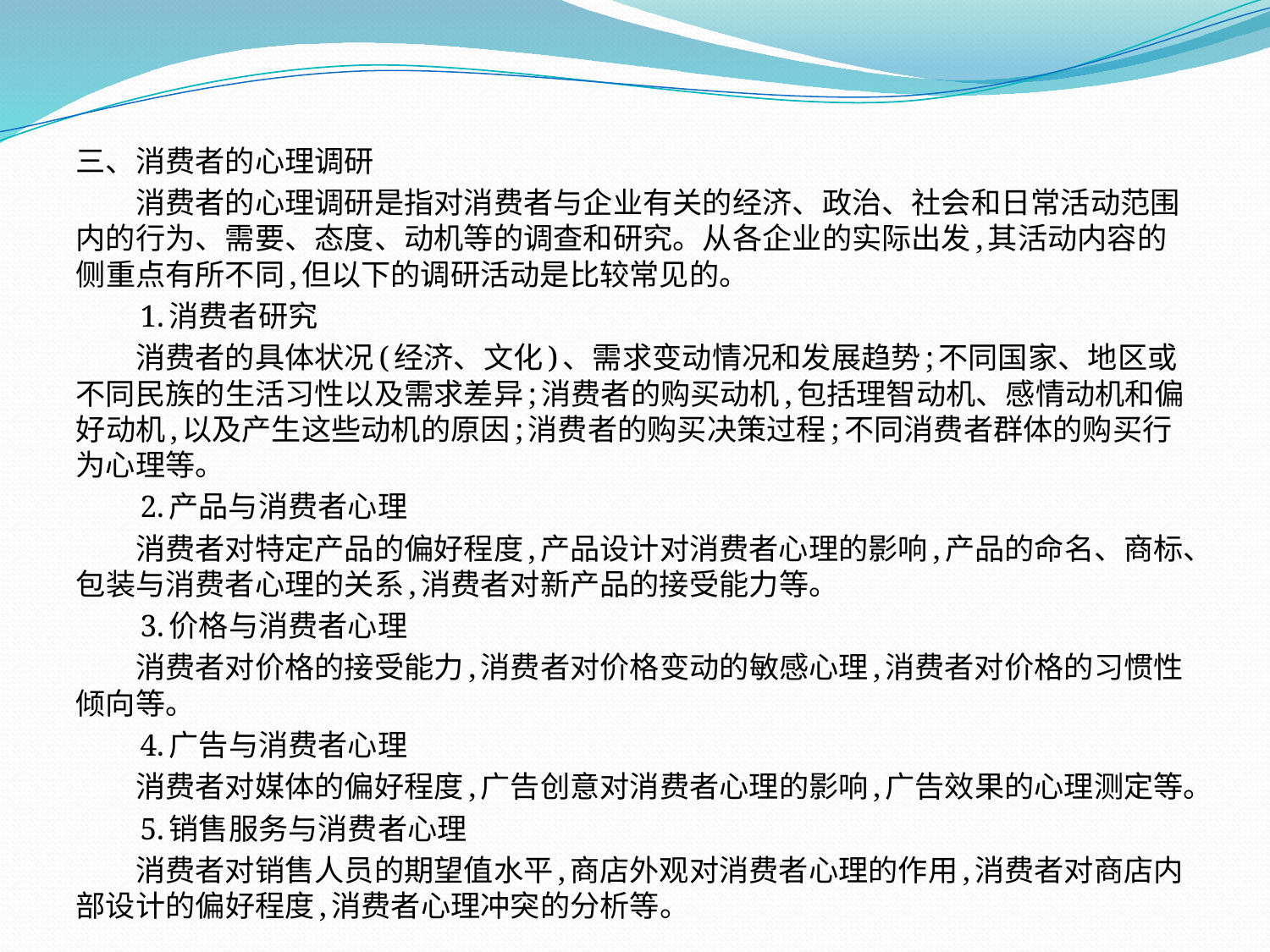

三、消费者的心理调研
　　消费者的心理调研是指对消费者与企业有关的经济、政治、社会和日常活动范围内的行为、需要、态度、动机等的调查和研究。从各企业的实际出发,其活动内容的侧重点有所不同,但以下的调研活动是比较常见的。
　　1.消费者研究
　　消费者的具体状况(经济、文化)、需求变动情况和发展趋势;不同国家、地区或不同民族的生活习性以及需求差异;消费者的购买动机,包括理智动机、感情动机和偏好动机,以及产生这些动机的原因;消费者的购买决策过程;不同消费者群体的购买行为心理等。
　　2.产品与消费者心理
　　消费者对特定产品的偏好程度,产品设计对消费者心理的影响,产品的命名、商标、包装与消费者心理的关系,消费者对新产品的接受能力等。
　　3.价格与消费者心理
　　消费者对价格的接受能力,消费者对价格变动的敏感心理,消费者对价格的习惯性倾向等。
　　4.广告与消费者心理
　　消费者对媒体的偏好程度,广告创意对消费者心理的影响,广告效果的心理测定等。
　　5.销售服务与消费者心理
　　消费者对销售人员的期望值水平,商店外观对消费者心理的作用,消费者对商店内部设计的偏好程度,消费者心理冲突的分析等。